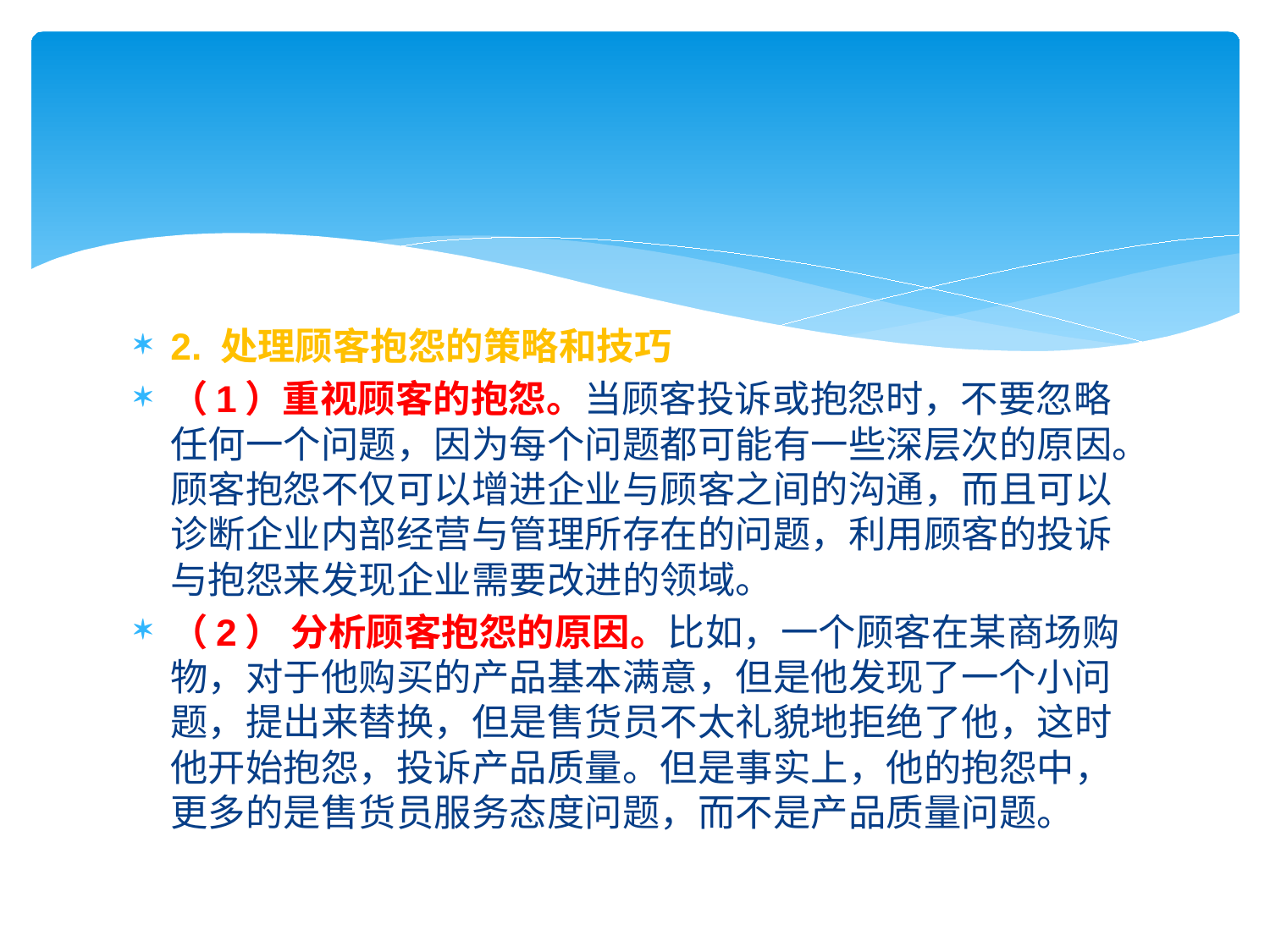

2. 处理顾客抱怨的策略和技巧
（1）重视顾客的抱怨。当顾客投诉或抱怨时，不要忽略任何一个问题，因为每个问题都可能有一些深层次的原因。顾客抱怨不仅可以增进企业与顾客之间的沟通，而且可以诊断企业内部经营与管理所存在的问题，利用顾客的投诉与抱怨来发现企业需要改进的领域。
（2） 分析顾客抱怨的原因。比如，一个顾客在某商场购物，对于他购买的产品基本满意，但是他发现了一个小问题，提出来替换，但是售货员不太礼貌地拒绝了他，这时他开始抱怨，投诉产品质量。但是事实上，他的抱怨中，更多的是售货员服务态度问题，而不是产品质量问题。